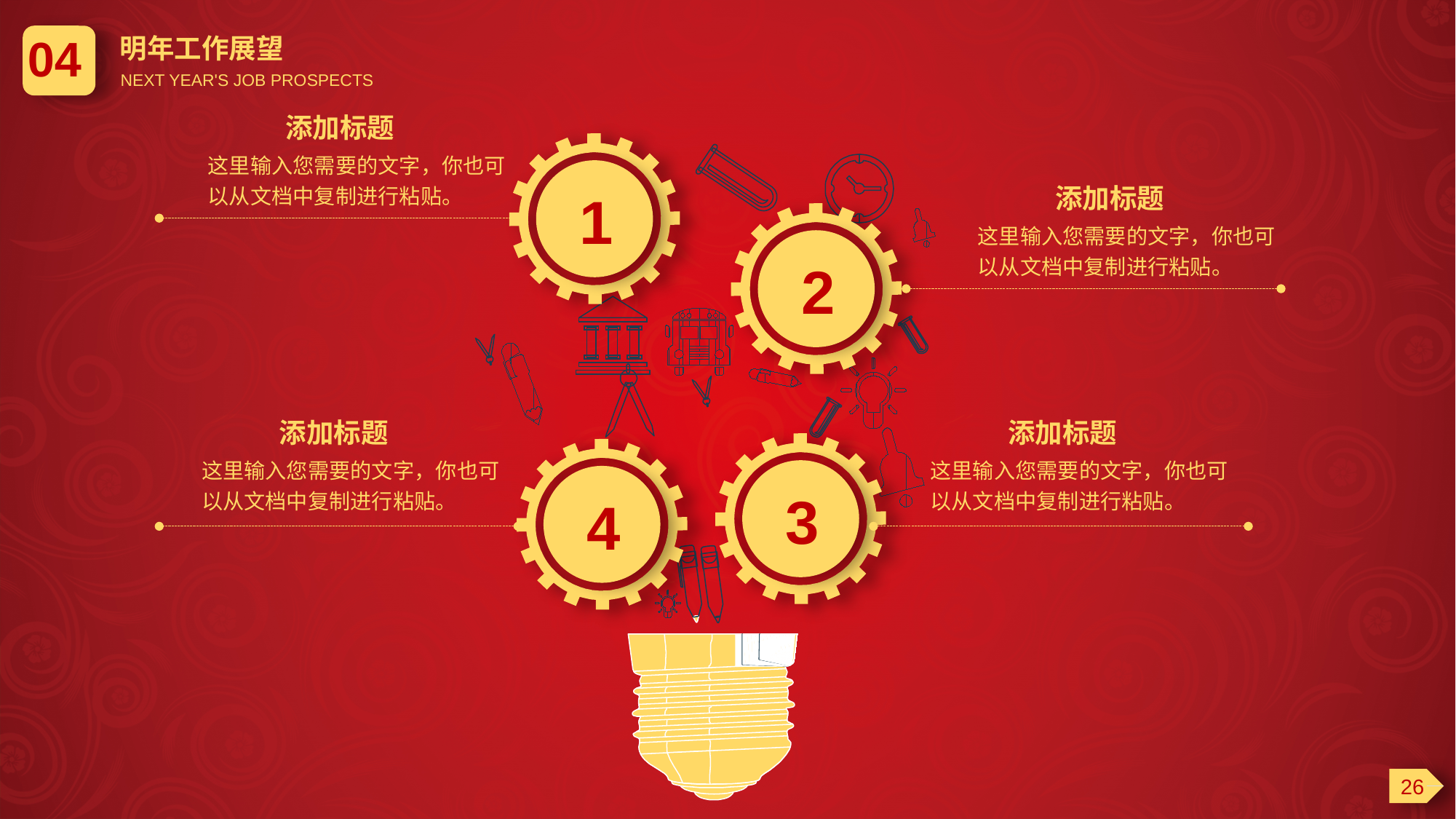

04

明年工作展望
NEXT YEAR'S JOB PROSPECTS
添加标题
这里输入您需要的文字，你也可以从文档中复制进行粘贴。

添加标题
这里输入您需要的文字，你也可以从文档中复制进行粘贴。
1

2

添加标题
这里输入您需要的文字，你也可以从文档中复制进行粘贴。
添加标题
这里输入您需要的文字，你也可以从文档中复制进行粘贴。

3
4

26